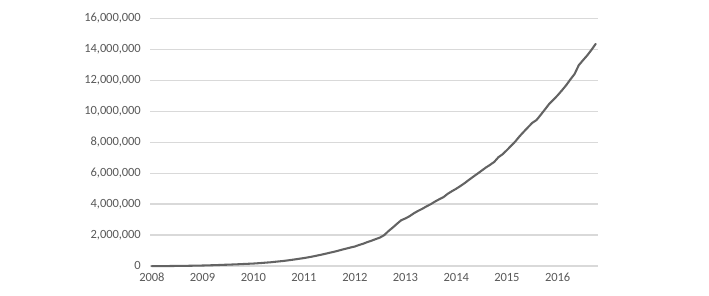

### Chart

| Category | 系列 1 |
|---|---|
| 39448.0 | 3.0 |
| 39479.0 | 82.0 |
| 39508.0 | 1826.0 |
| 39539.0 | 4156.0 |
| 39569.0 | 8924.0 |
| 39600.0 | 12079.0 |
| 39630.0 | 15499.0 |
| 39661.0 | 19032.0 |
| 39692.0 | 22519.0 |
| 39722.0 | 26834.0 |
| 39753.0 | 31844.0 |
| 39783.0 | 37125.0 |
| 39814.0 | 43172.0 |
| 39845.0 | 50214.0 |
| 39873.0 | 58255.0 |
| 39904.0 | 68239.0 |
| 39934.0 | 78620.0 |
| 39965.0 | 89204.0 |
| 39995.0 | 99051.0 |
| 40026.0 | 109153.0 |
| 40057.0 | 119952.0 |
| 40087.0 | 131494.0 |
| 40118.0 | 144889.0 |
| 40148.0 | 157461.0 |
| 40179.0 | 170391.0 |
| 40210.0 | 188627.0 |
| 40238.0 | 207577.0 |
| 40269.0 | 229028.0 |
| 40299.0 | 250990.0 |
| 40330.0 | 279227.0 |
| 40360.0 | 305506.0 |
| 40391.0 | 334726.0 |
| 40422.0 | 366334.0 |
| 40452.0 | 405815.0 |
| 40483.0 | 444413.0 |
| 40513.0 | 485322.0 |
| 40544.0 | 523607.0 |
| 40575.0 | 573594.0 |
| 40603.0 | 622706.0 |
| 40634.0 | 680804.0 |
| 40664.0 | 738629.0 |
| 40695.0 | 798386.0 |
| 40725.0 | 863572.0 |
| 40756.0 | 926044.0 |
| 40787.0 | 993141.0 |
| 40817.0 | 1068231.0 |
| 40848.0 | 1137406.0 |
| 40878.0 | 1204791.0 |
| 40909.0 | 1267319.0 |
| 40940.0 | 1365686.0 |
| 40969.0 | 1450112.0 |
| 41000.0 | 1555496.0 |
| 41030.0 | 1648750.0 |
| 41061.0 | 1752434.0 |
| 41091.0 | 1851387.0 |
| 41122.0 | 2006239.0 |
| 41153.0 | 2269693.0 |
| 41183.0 | 2495969.0 |
| 41214.0 | 2735455.0 |
| 41244.0 | 2967456.0 |
| 41275.0 | 3083350.0 |
| 41306.0 | 3230108.0 |
| 41334.0 | 3417389.0 |
| 41365.0 | 3571416.0 |
| 41395.0 | 3705532.0 |
| 41426.0 | 3864182.0 |
| 41456.0 | 4005600.0 |
| 41487.0 | 4170877.0 |
| 41518.0 | 4322617.0 |
| 41548.0 | 4457195.0 |
| 41579.0 | 4671470.0 |
| 41609.0 | 4844873.0 |
| 41640.0 | 4996453.0 |
| 41671.0 | 5176810.0 |
| 41699.0 | 5361019.0 |
| 41730.0 | 5568746.0 |
| 41760.0 | 5770635.0 |
| 41791.0 | 5959589.0 |
| 41821.0 | 6162666.0 |
| 41852.0 | 6361609.0 |
| 41883.0 | 6541341.0 |
| 41913.0 | 6730920.0 |
| 41944.0 | 7037321.0 |
| 41974.0 | 7228444.0 |
| 42005.0 | 7491862.0 |
| 42036.0 | 7773288.0 |
| 42064.0 | 8061771.0 |
| 42095.0 | 8390016.0 |
| 42125.0 | 8687938.0 |
| 42156.0 | 8970863.0 |
| 42186.0 | 9255169.0 |
| 42217.0 | 9437419.0 |
| 42248.0 | 9772579.0 |
| 42278.0 | 10122596.0 |
| 42309.0 | 10472656.0 |
| 42339.0 | 10745433.0 |
| 42370.0 | 11031020.0 |
| 42401.0 | 11348834.0 |
| 42430.0 | 11678746.0 |
| 42461.0 | 12054164.0 |
| 42491.0 | 12405264.0 |
| 42522.0 | 12974913.0 |
| 42552.0 | 13297737.0 |
| 42583.0 | 13612237.0 |
| 42614.0 | 13967715.0 |
| 42644.0 | 14355507.0 |
|  | None |
|  | None |
|  | None |
|  | None |
|  | None |
|  | None |